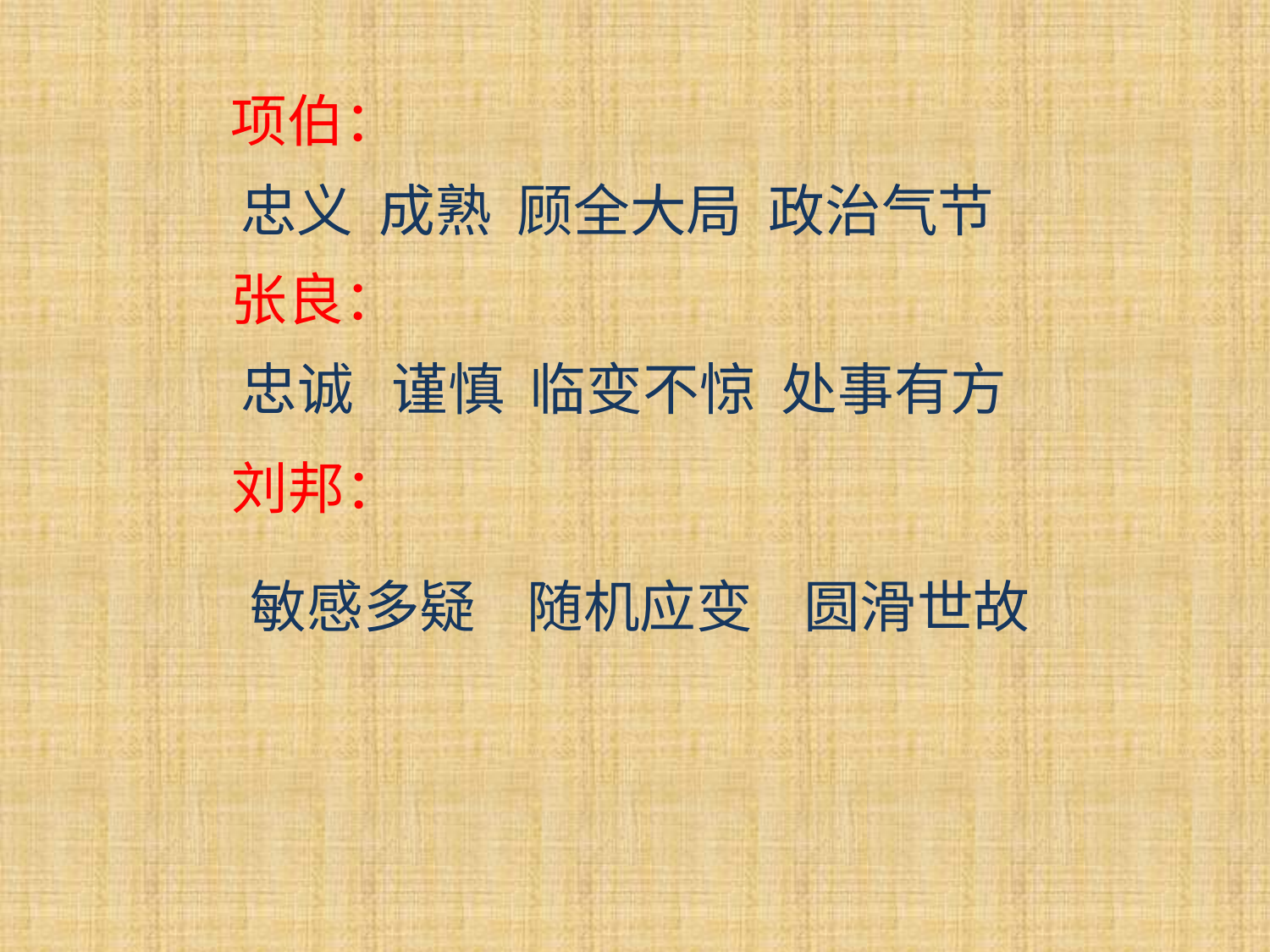

项伯：
忠义  成熟  顾全大局  政治气节
张良：
忠诚   谨慎  临变不惊  处事有方
刘邦：
敏感多疑    随机应变    圆滑世故